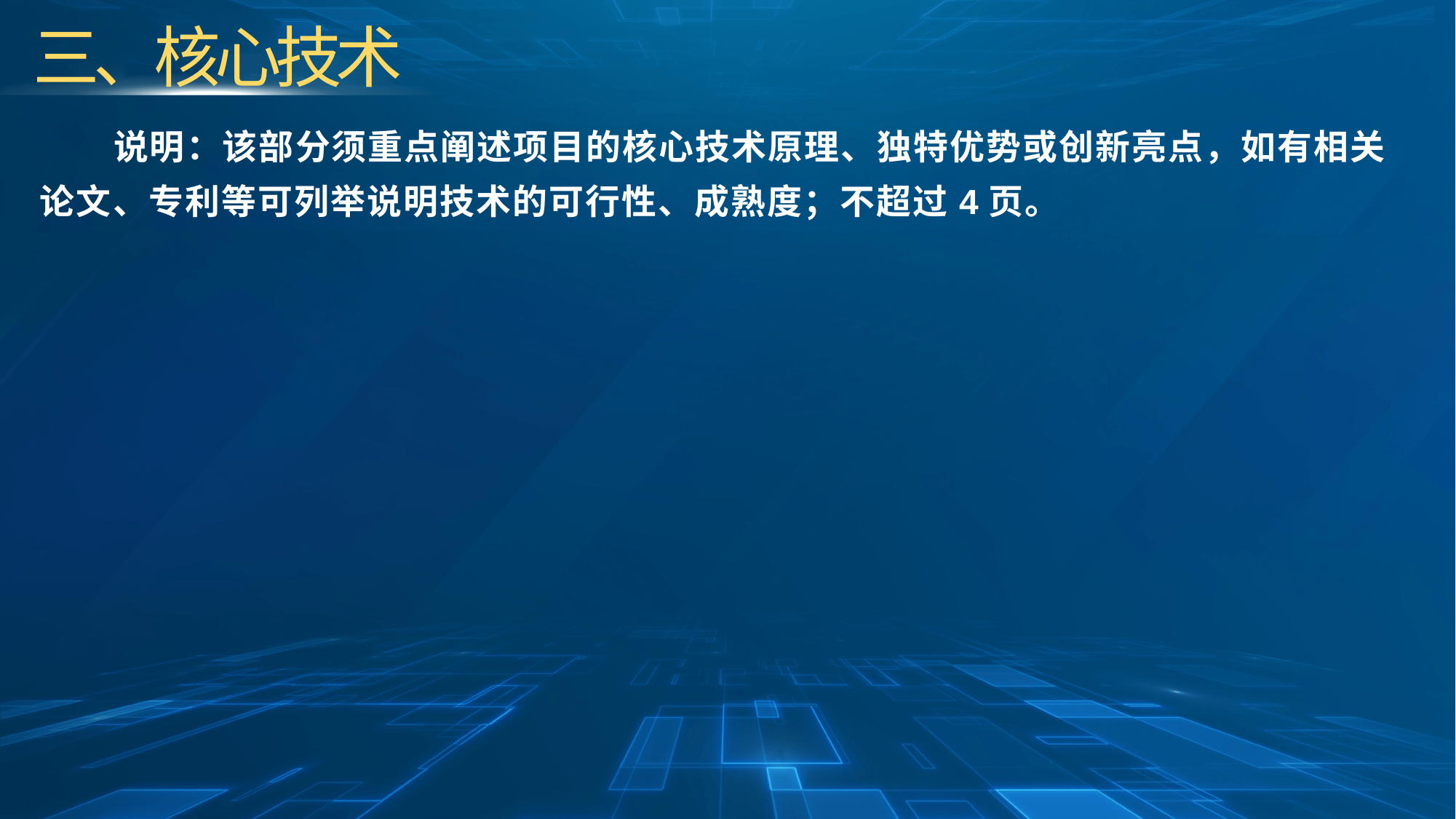

三、核心技术
       说明：该部分须重点阐述项目的核心技术原理、独特优势或创新亮点，如有相关论文、专利等可列举说明技术的可行性、成熟度；不超过4页。